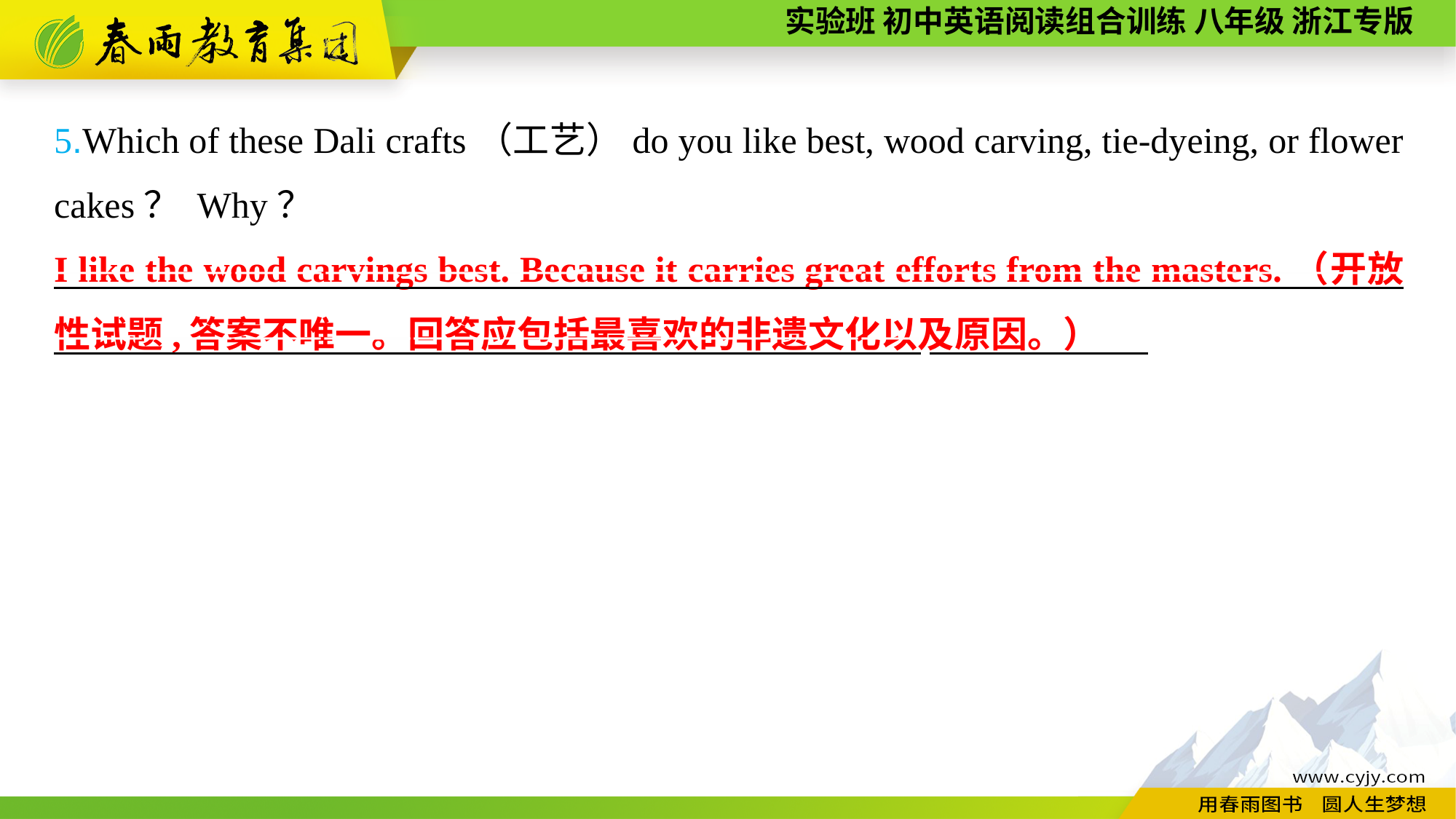

5.Which of these Dali crafts（工艺）do you like best, wood carving, tie-dyeing, or flower cakes？ Why？
——————————————————————————————————————————————————————————————————————————
I like the wood carvings best. Because it carries great efforts from the masters.（开放性试题,答案不唯一。回答应包括最喜欢的非遗文化以及原因。）